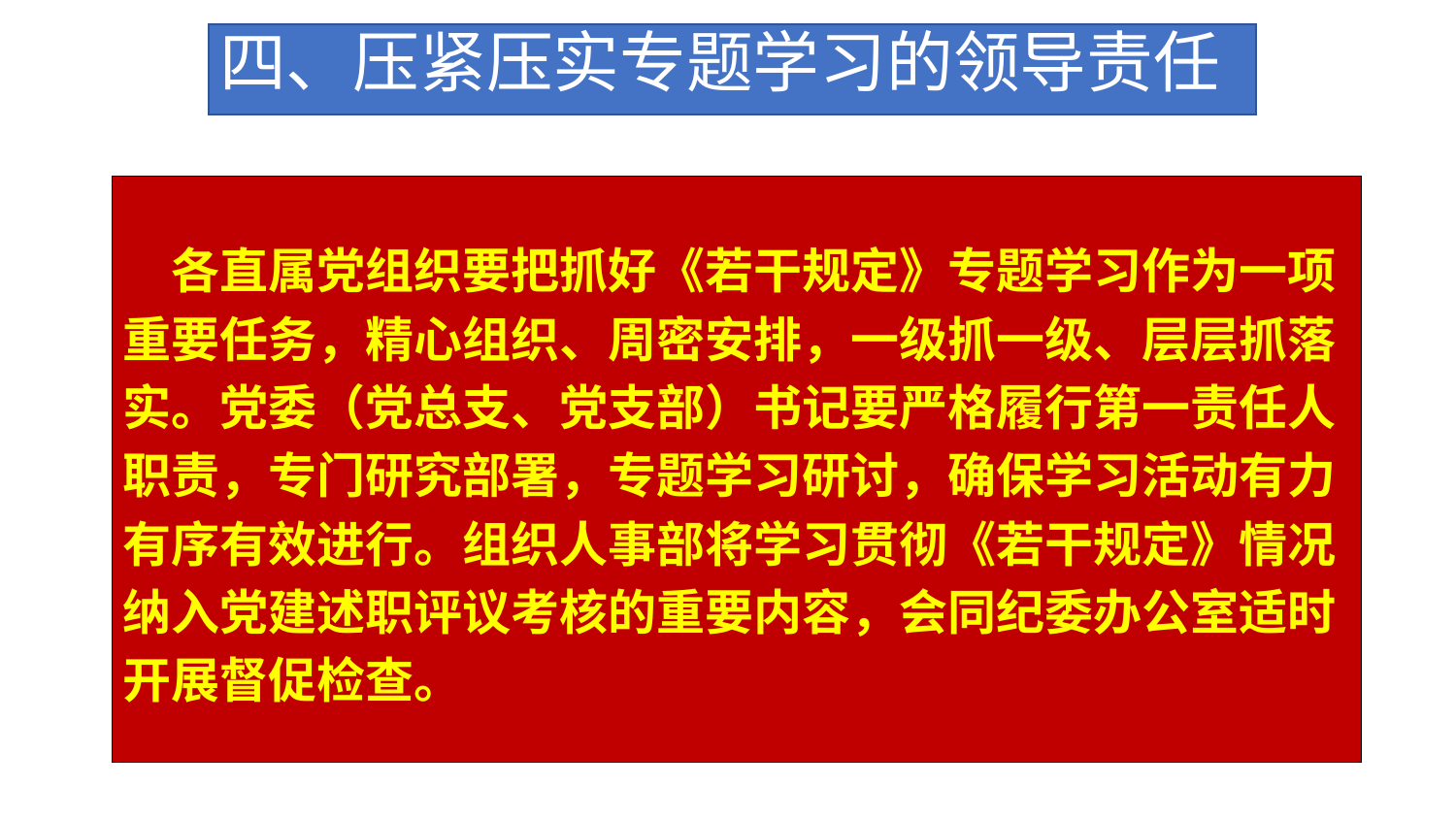

四、压紧压实专题学习的领导责任
    各直属党组织要把抓好《若干规定》专题学习作为一项重要任务，精心组织、周密安排，一级抓一级、层层抓落实。党委（党总支、党支部）书记要严格履行第一责任人职责，专门研究部署，专题学习研讨，确保学习活动有力有序有效进行。组织人事部将学习贯彻《若干规定》情况纳入党建述职评议考核的重要内容，会同纪委办公室适时开展督促检查。